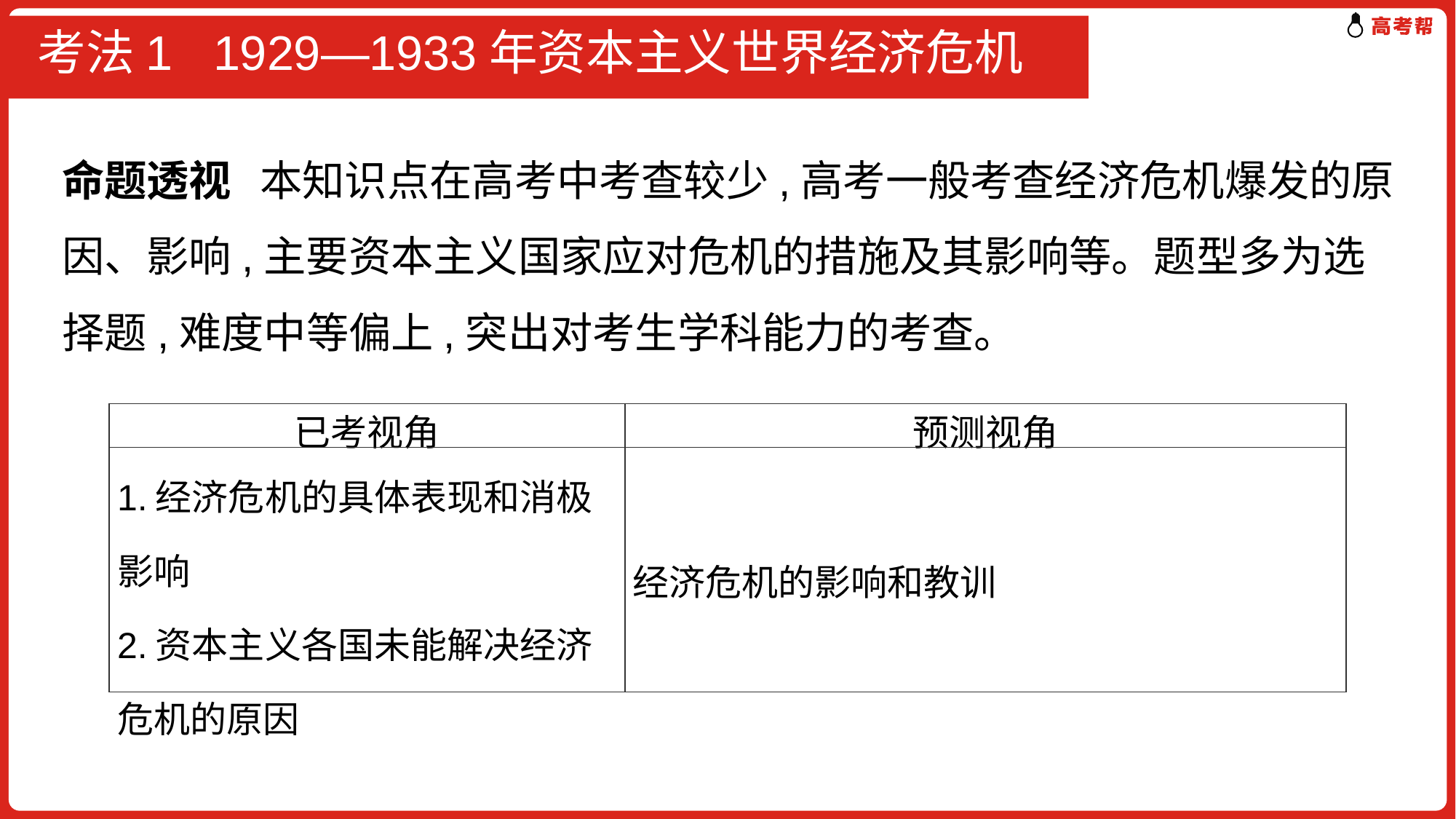

# 考法1   1929—1933年资本主义世界经济危机
命题透视   本知识点在高考中考查较少,高考一般考查经济危机爆发的原因、影响,主要资本主义国家应对危机的措施及其影响等。题型多为选择题,难度中等偏上,突出对考生学科能力的考查。
| 已考视角 | 预测视角 |
| --- | --- |
| 1.经济危机的具体表现和消极影响 2.资本主义各国未能解决经济危机的原因 | 经济危机的影响和教训 |